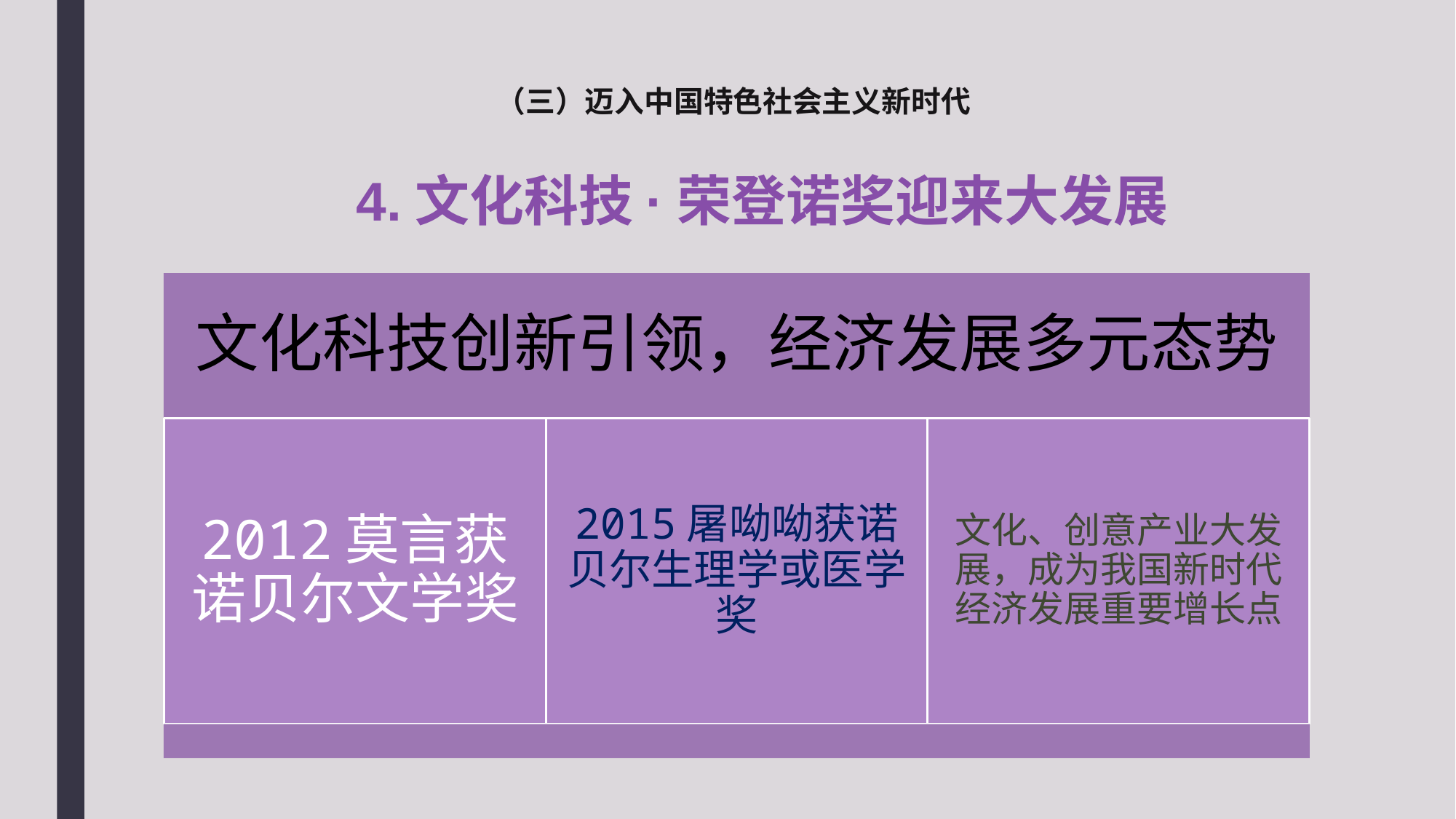

# （三）迈入中国特色社会主义新时代
4.文化科技·荣登诺奖迎来大发展
文化科技创新引领，经济发展多元态势
2012莫言获诺贝尔文学奖
2015屠呦呦获诺贝尔生理学或医学奖
文化、创意产业大发展，成为我国新时代经济发展重要增长点